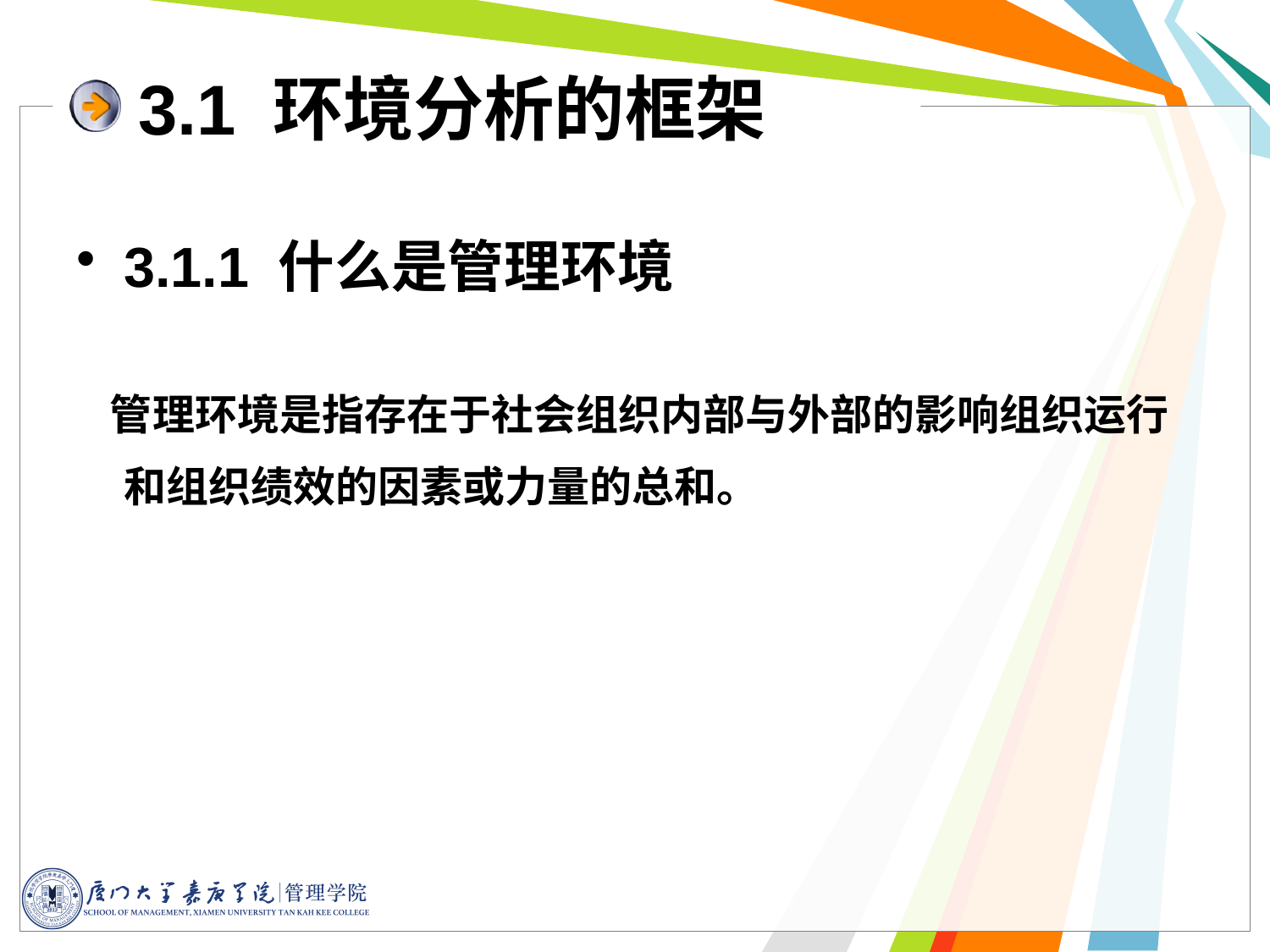

# 3.1 环境分析的框架
3.1.1 什么是管理环境

  管理环境是指存在于社会组织内部与外部的影响组织运行和组织绩效的因素或力量的总和。